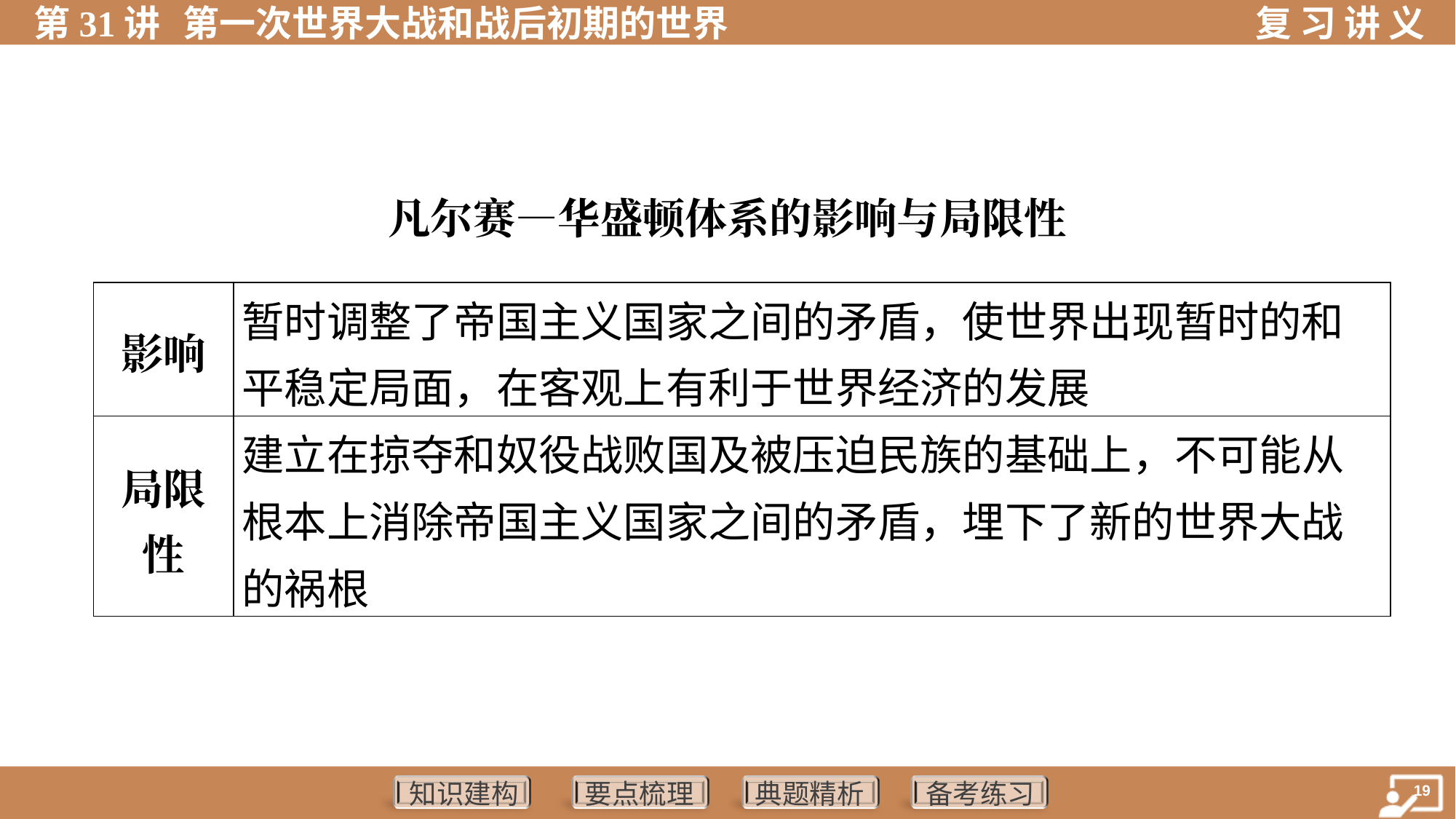

凡尔赛—华盛顿体系的影响与局限性
| 影响 | 暂时调整了帝国主义国家之间的矛盾，使世界出现暂时的和平稳定局面，在客观上有利于世界经济的发展 |
| --- | --- |
| 局限 性 | 建立在掠夺和奴役战败国及被压迫民族的基础上，不可能从根本上消除帝国主义国家之间的矛盾，埋下了新的世界大战的祸根 |